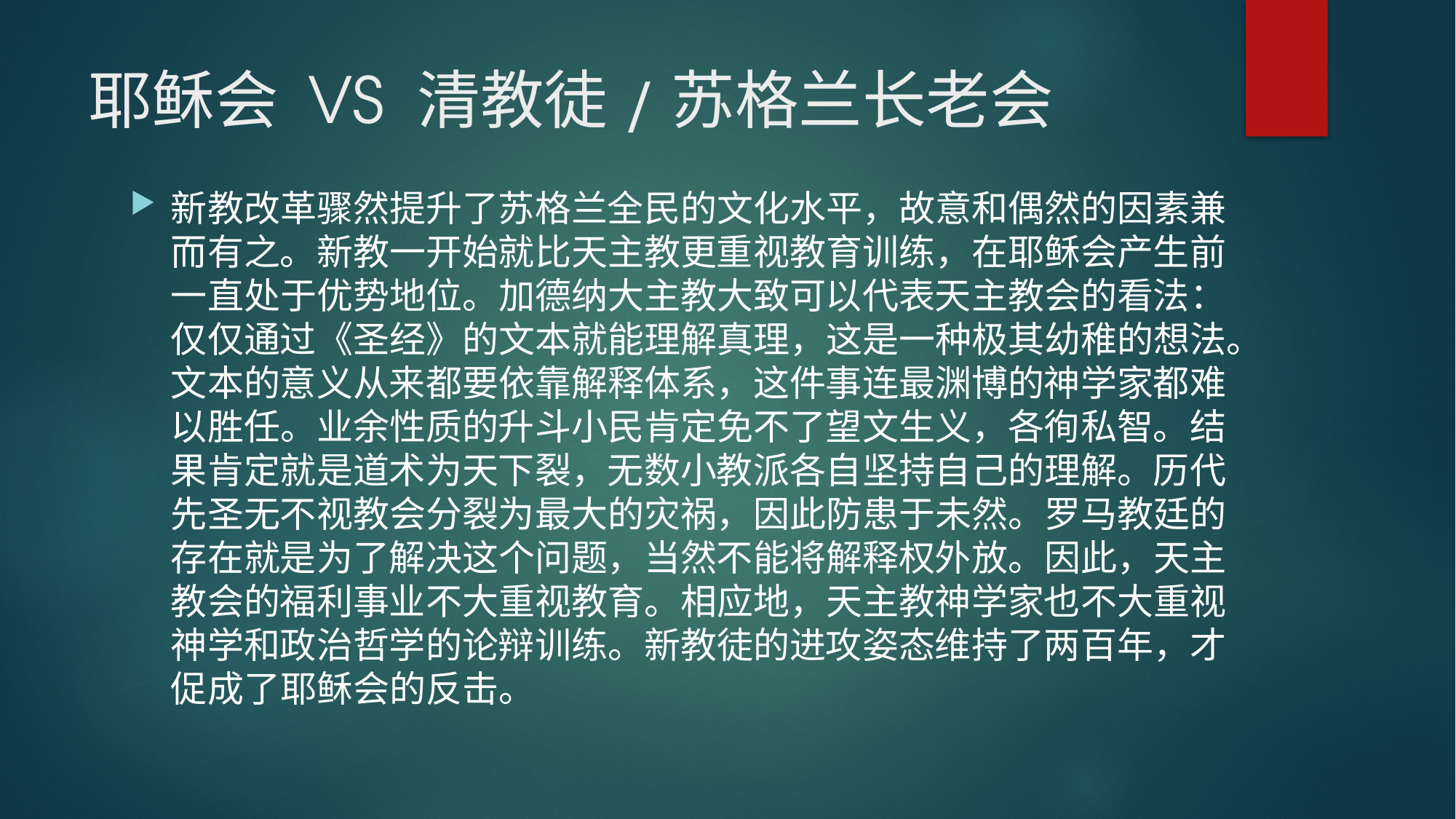

# 耶稣会 VS 清教徒/苏格兰长老会
新教改革骤然提升了苏格兰全民的文化水平，故意和偶然的因素兼而有之。新教一开始就比天主教更重视教育训练，在耶稣会产生前一直处于优势地位。加德纳大主教大致可以代表天主教会的看法：仅仅通过《圣经》的文本就能理解真理，这是一种极其幼稚的想法。文本的意义从来都要依靠解释体系，这件事连最渊博的神学家都难以胜任。业余性质的升斗小民肯定免不了望文生义，各徇私智。结果肯定就是道术为天下裂，无数小教派各自坚持自己的理解。历代先圣无不视教会分裂为最大的灾祸，因此防患于未然。罗马教廷的存在就是为了解决这个问题，当然不能将解释权外放。因此，天主教会的福利事业不大重视教育。相应地，天主教神学家也不大重视神学和政治哲学的论辩训练。新教徒的进攻姿态维持了两百年，才促成了耶稣会的反击。